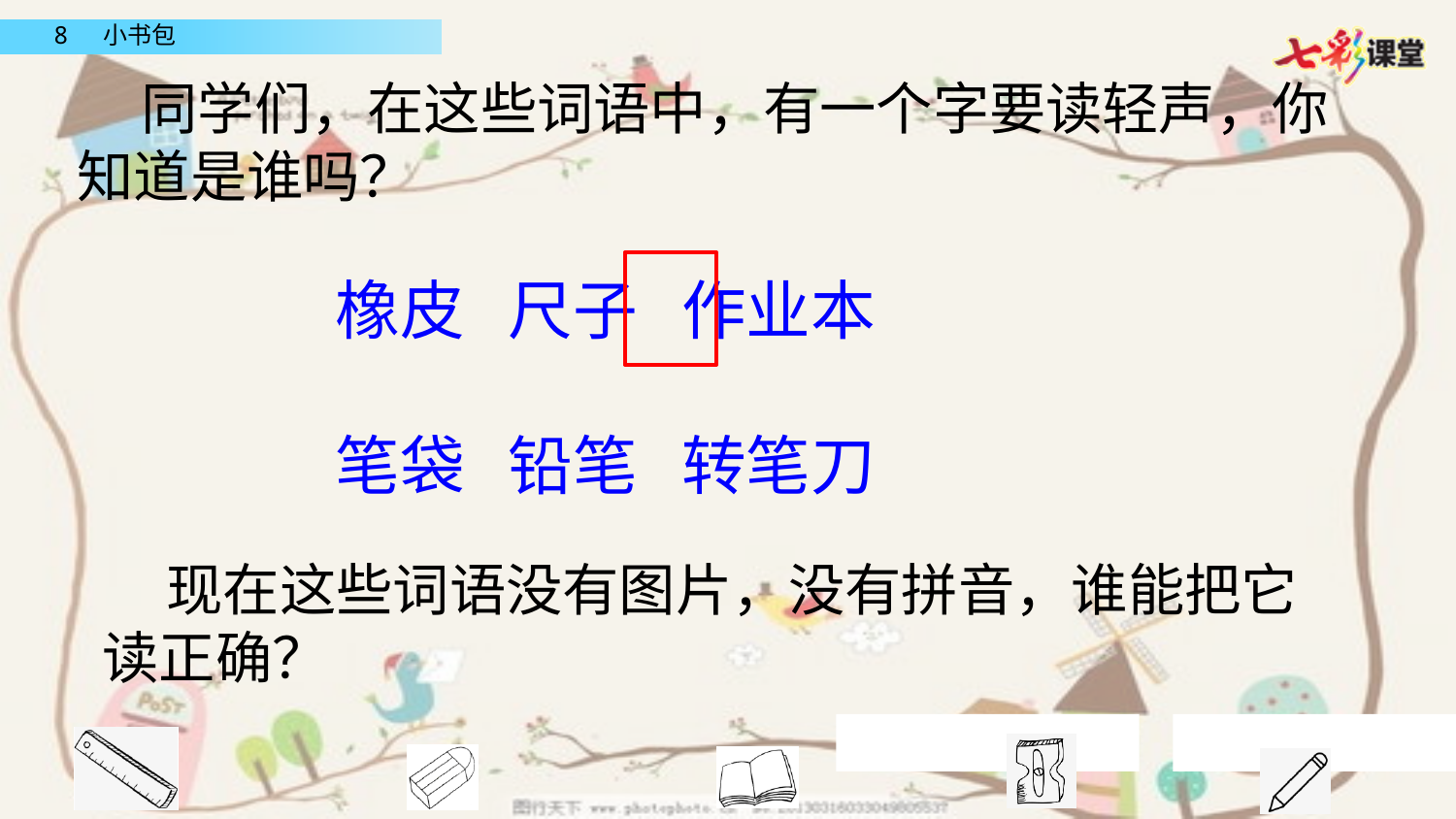

同学们，在这些词语中，有一个字要读轻声，你知道是谁吗？

橡皮   尺子   作业本

笔袋   铅笔   转笔刀
    现在这些词语没有图片，没有拼音，谁能把它读正确？